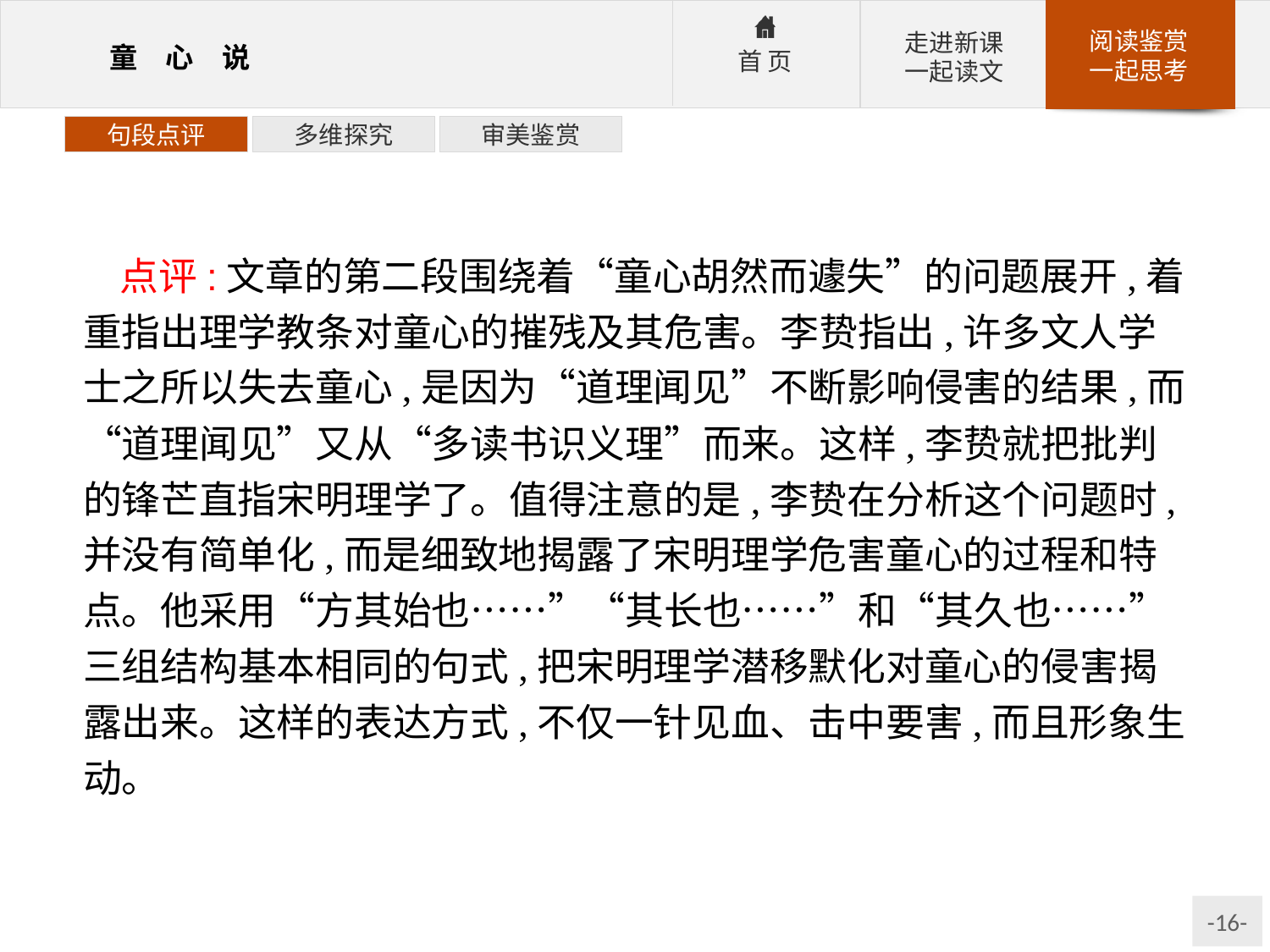

句段点评
多维探究
审美鉴赏
点评:文章的第二段围绕着“童心胡然而遽失”的问题展开,着重指出理学教条对童心的摧残及其危害。李贽指出,许多文人学士之所以失去童心,是因为“道理闻见”不断影响侵害的结果,而“道理闻见”又从“多读书识义理”而来。这样,李贽就把批判的锋芒直指宋明理学了。值得注意的是,李贽在分析这个问题时,并没有简单化,而是细致地揭露了宋明理学危害童心的过程和特点。他采用“方其始也……”“其长也……”和“其久也……”三组结构基本相同的句式,把宋明理学潜移默化对童心的侵害揭露出来。这样的表达方式,不仅一针见血、击中要害,而且形象生动。